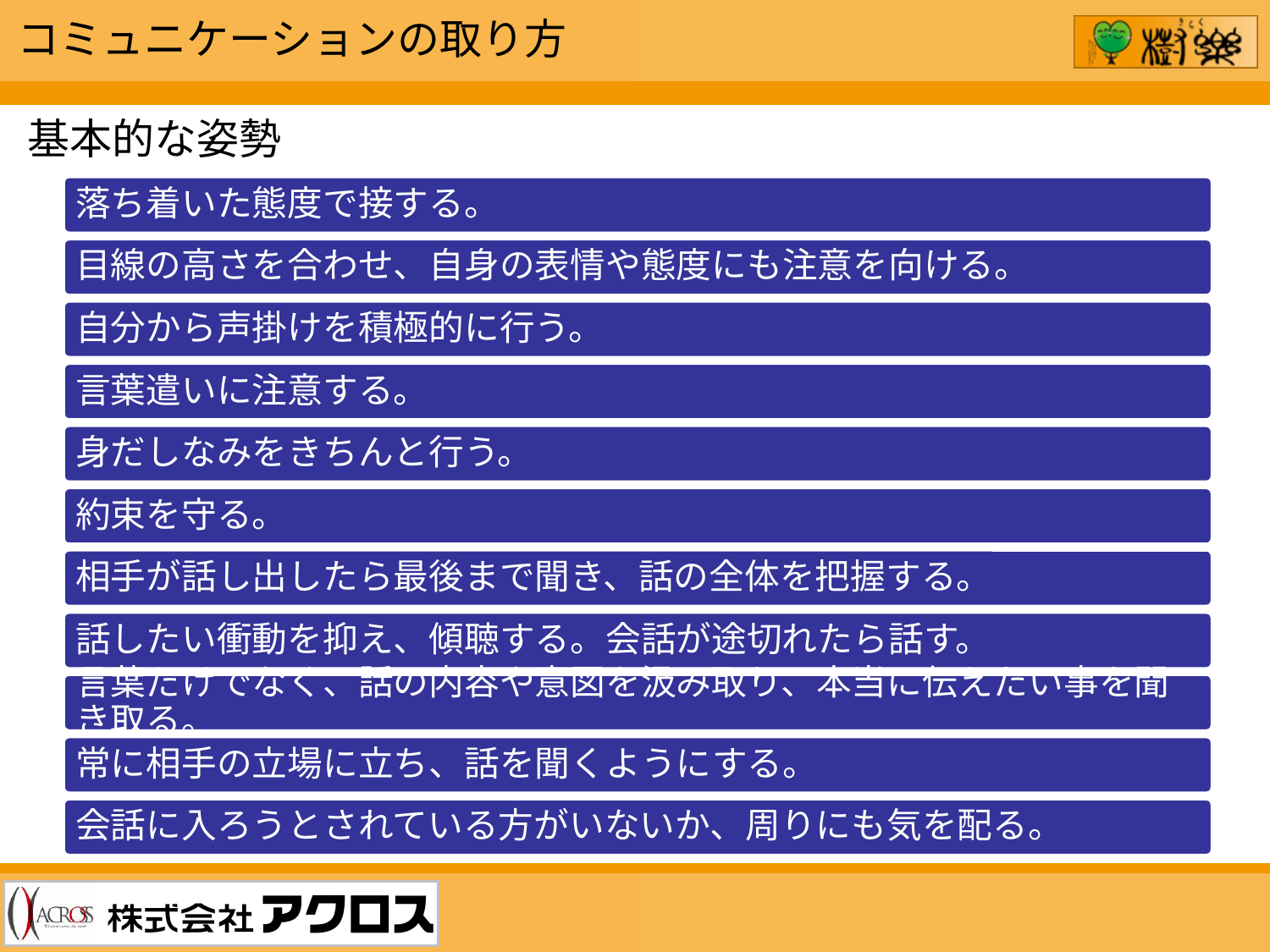

コミュニケーションの取り方
基本的な姿勢
落ち着いた態度で接する。
目線の高さを合わせ、自身の表情や態度にも注意を向ける。
自分から声掛けを積極的に行う。
言葉遣いに注意する。
身だしなみをきちんと行う。
約束を守る。
相手が話し出したら最後まで聞き、話の全体を把握する。
話したい衝動を抑え、傾聴する。会話が途切れたら話す。
言葉だけでなく、話の内容や意図を汲み取り、本当に伝えたい事を聞き取る。
常に相手の立場に立ち、話を聞くようにする。
会話に入ろうとされている方がいないか、周りにも気を配る。